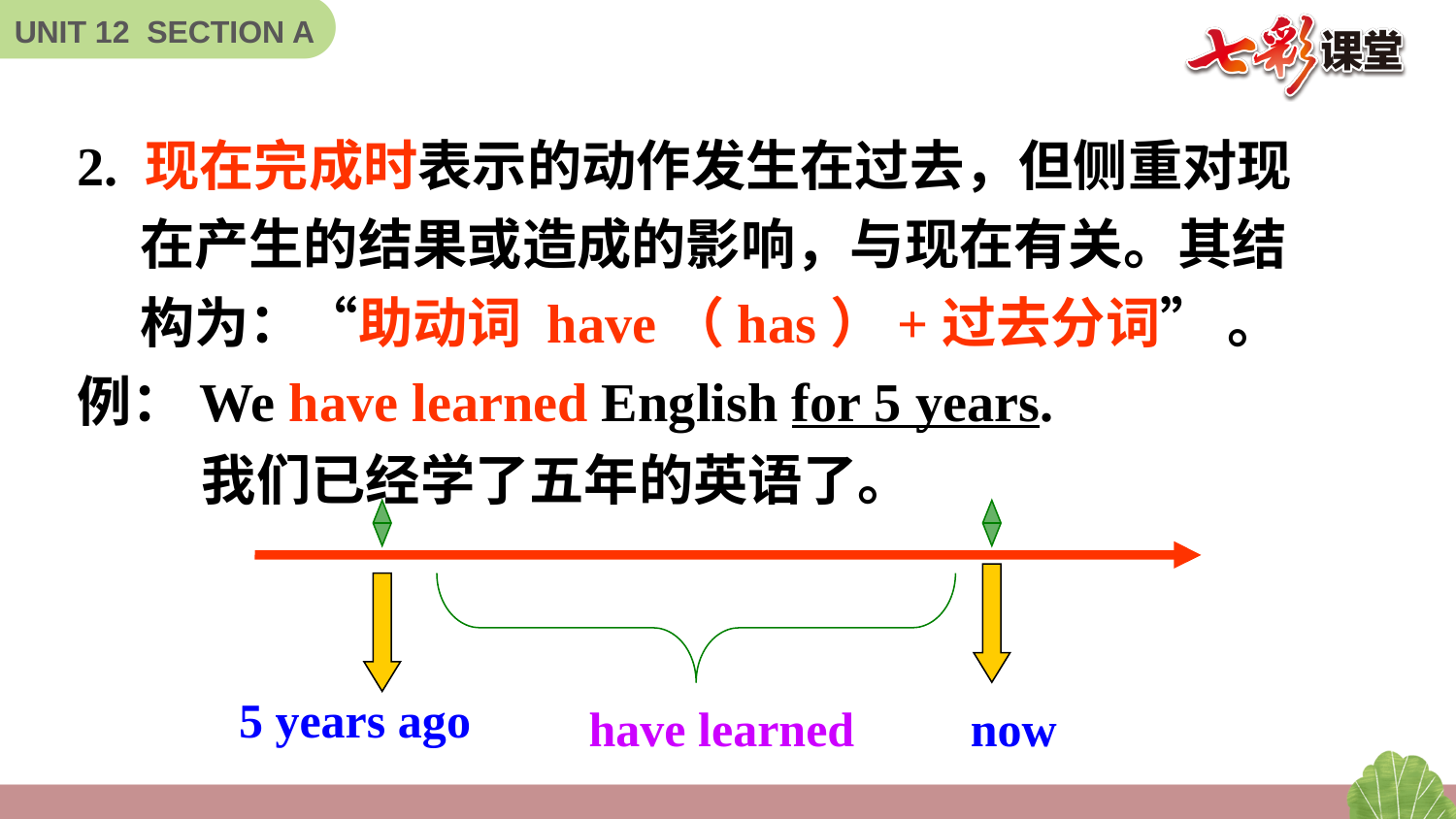

2. 现在完成时表示的动作发生在过去，但侧重对现
    在产生的结果或造成的影响，与现在有关。其结
    构为：“助动词 have（has）+过去分词” 。
例：We have learned English for 5 years.
         我们已经学了五年的英语了。

5 years ago
have learned
now